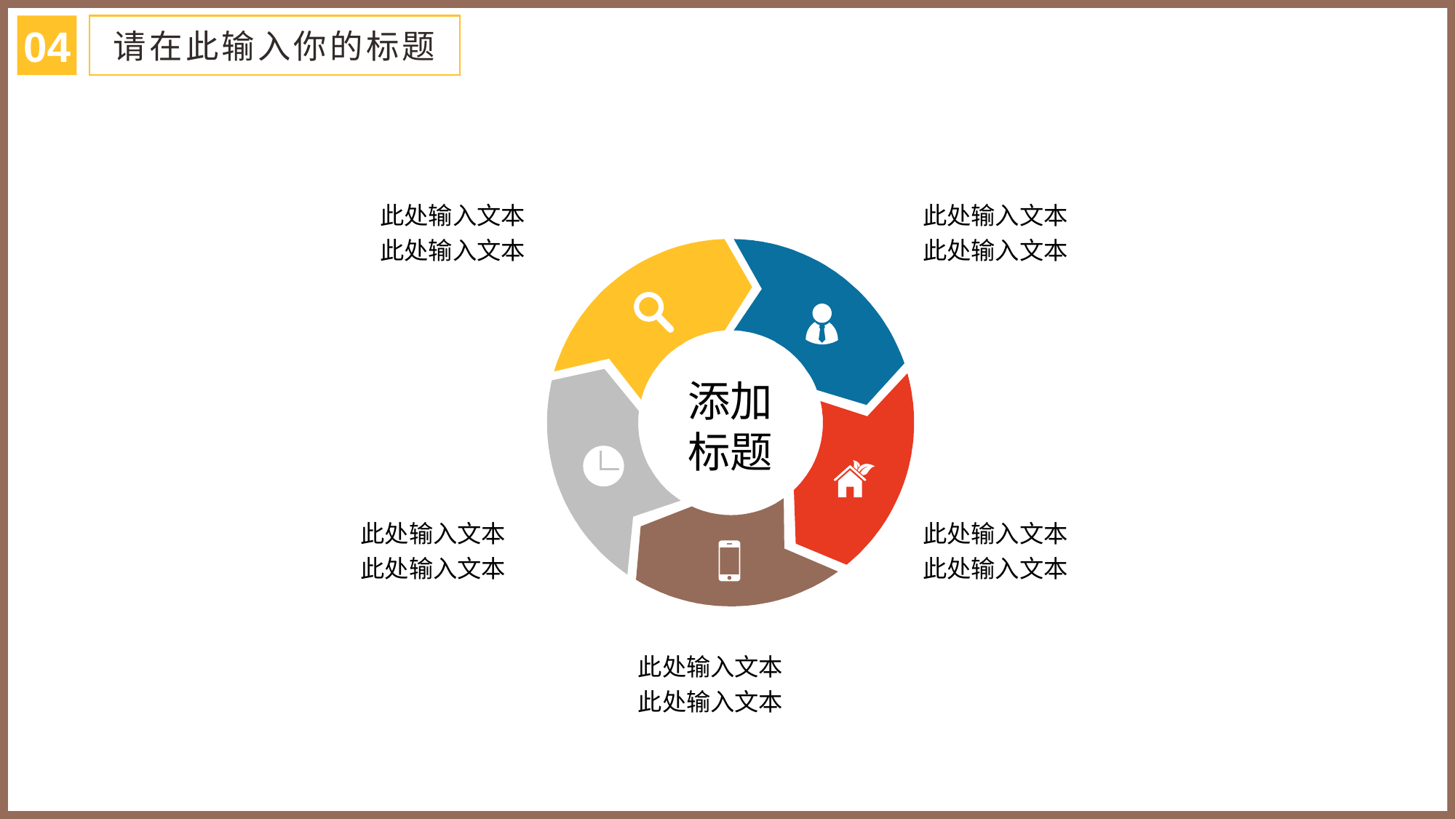

04
请在此输入你的标题
此处输入文本
此处输入文本
此处输入文本
此处输入文本

添加
标题

此处输入文本
此处输入文本
此处输入文本
此处输入文本

此处输入文本
此处输入文本